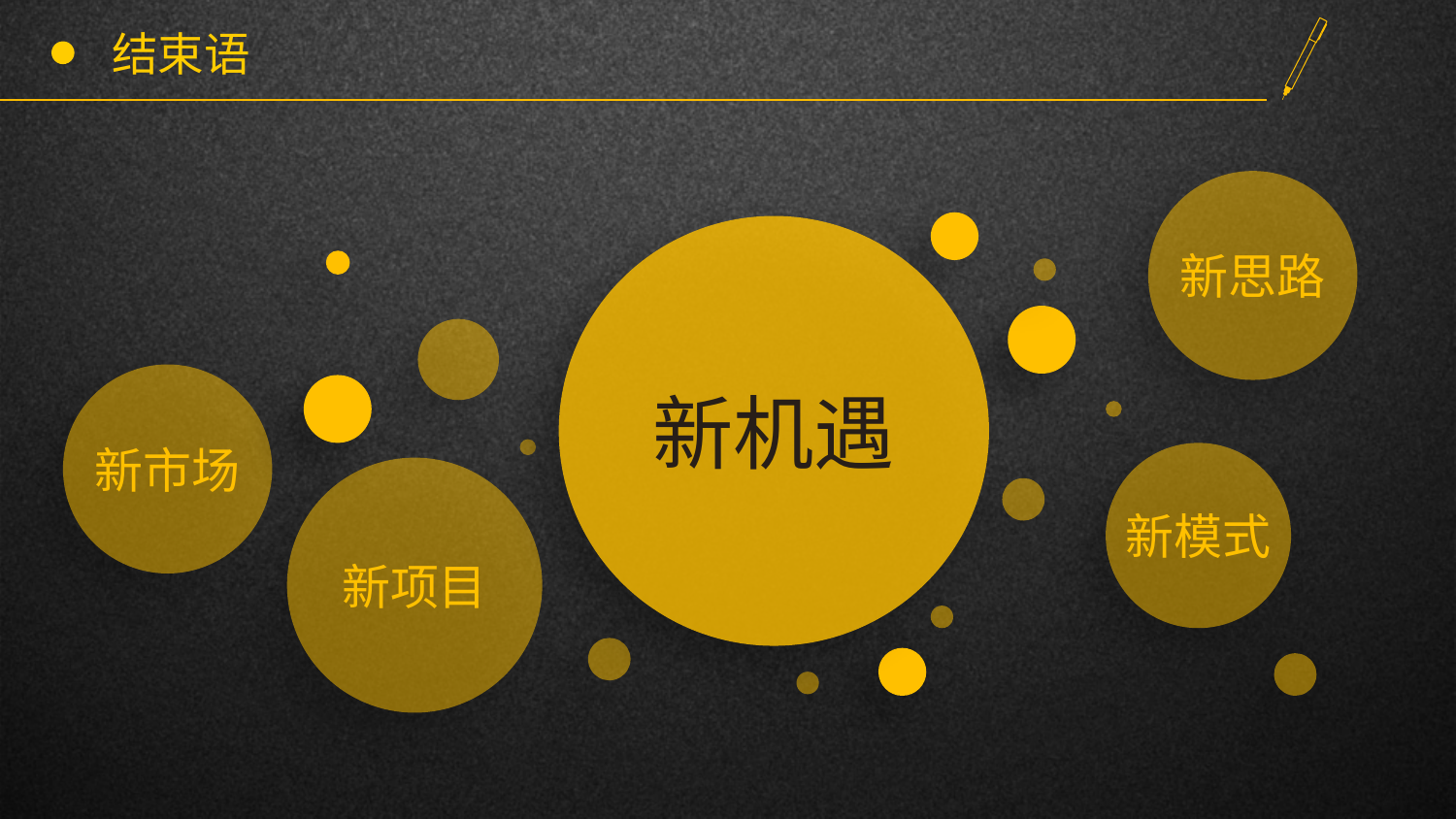

# 结束语
新思路

新机遇

新市场

新模式
新项目